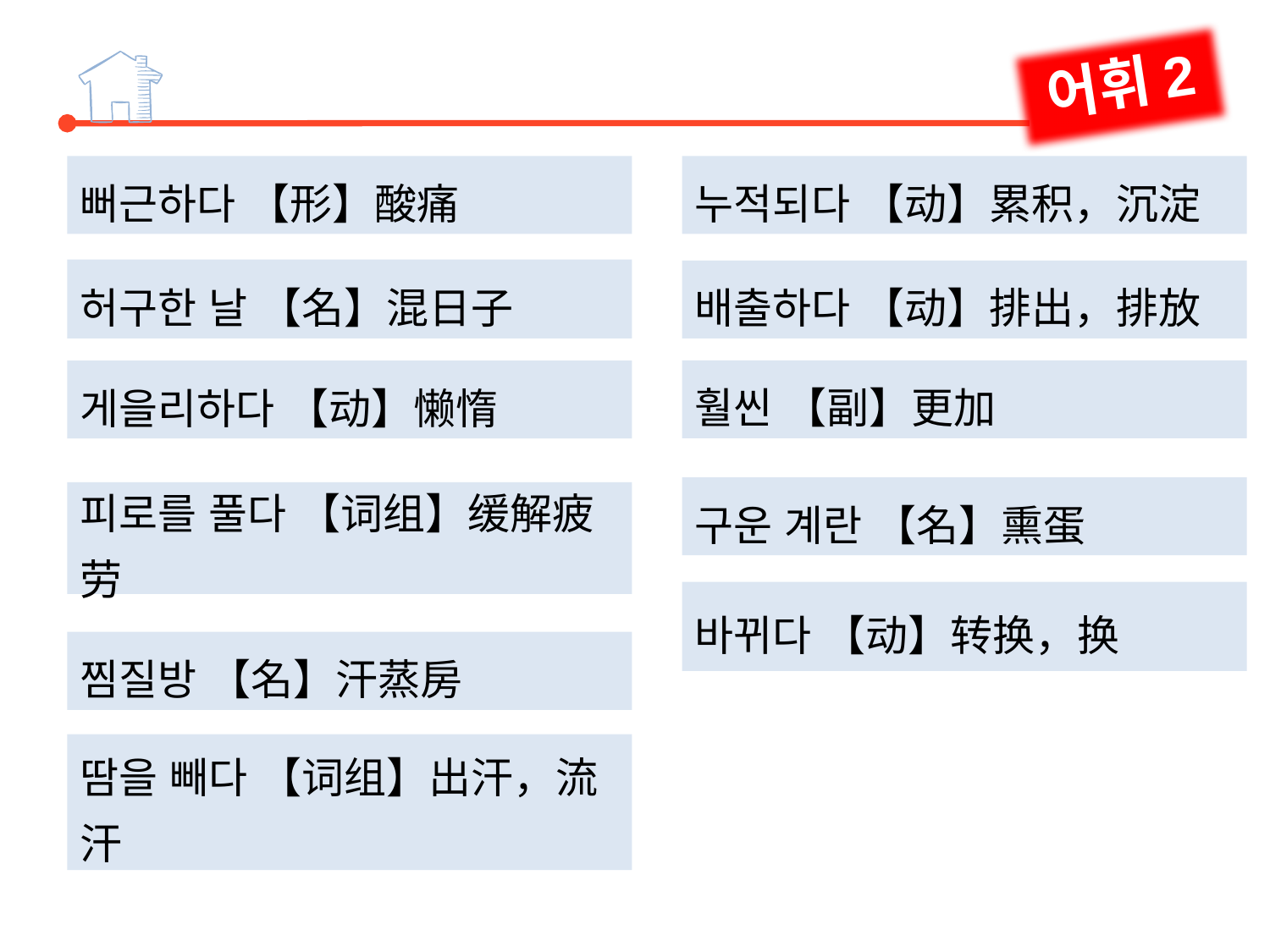

어휘2

뻐근하다 【形】酸痛
허구한 날 【名】混日子
게을리하다 【动】懒惰
누적되다 【动】累积，沉淀
배출하다 【动】排出，排放
훨씬 【副】更加
구운 계란 【名】熏蛋
바뀌다 【动】转换，换
피로를 풀다 【词组】缓解疲劳
찜질방 【名】汗蒸房
땀을 빼다 【词组】出汗，流汗